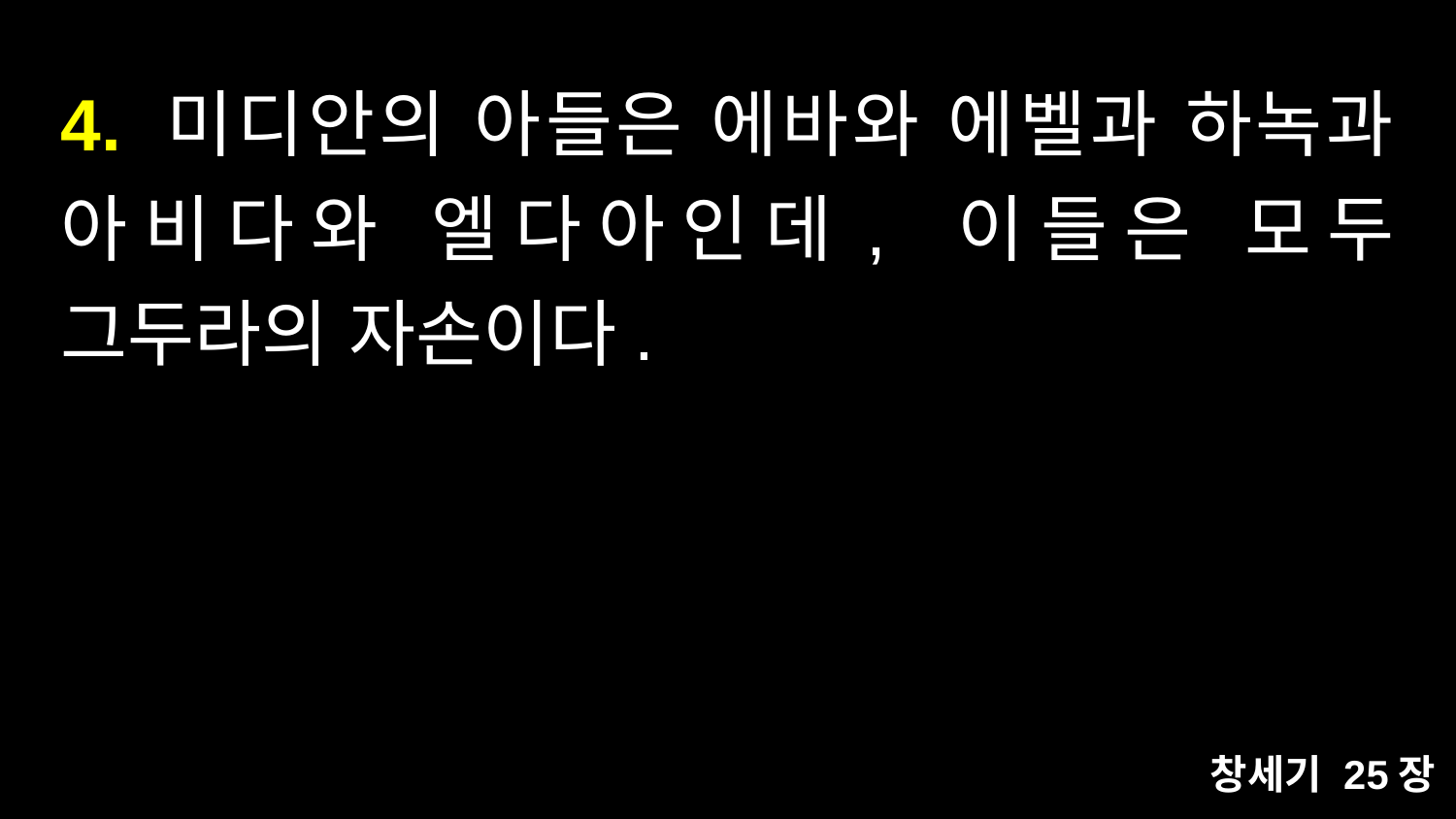

# 4. 미디안의 아들은 에바와 에벨과 하녹과 아비다와 엘다아인데, 이들은 모두 그두라의 자손이다.
창세기 25장